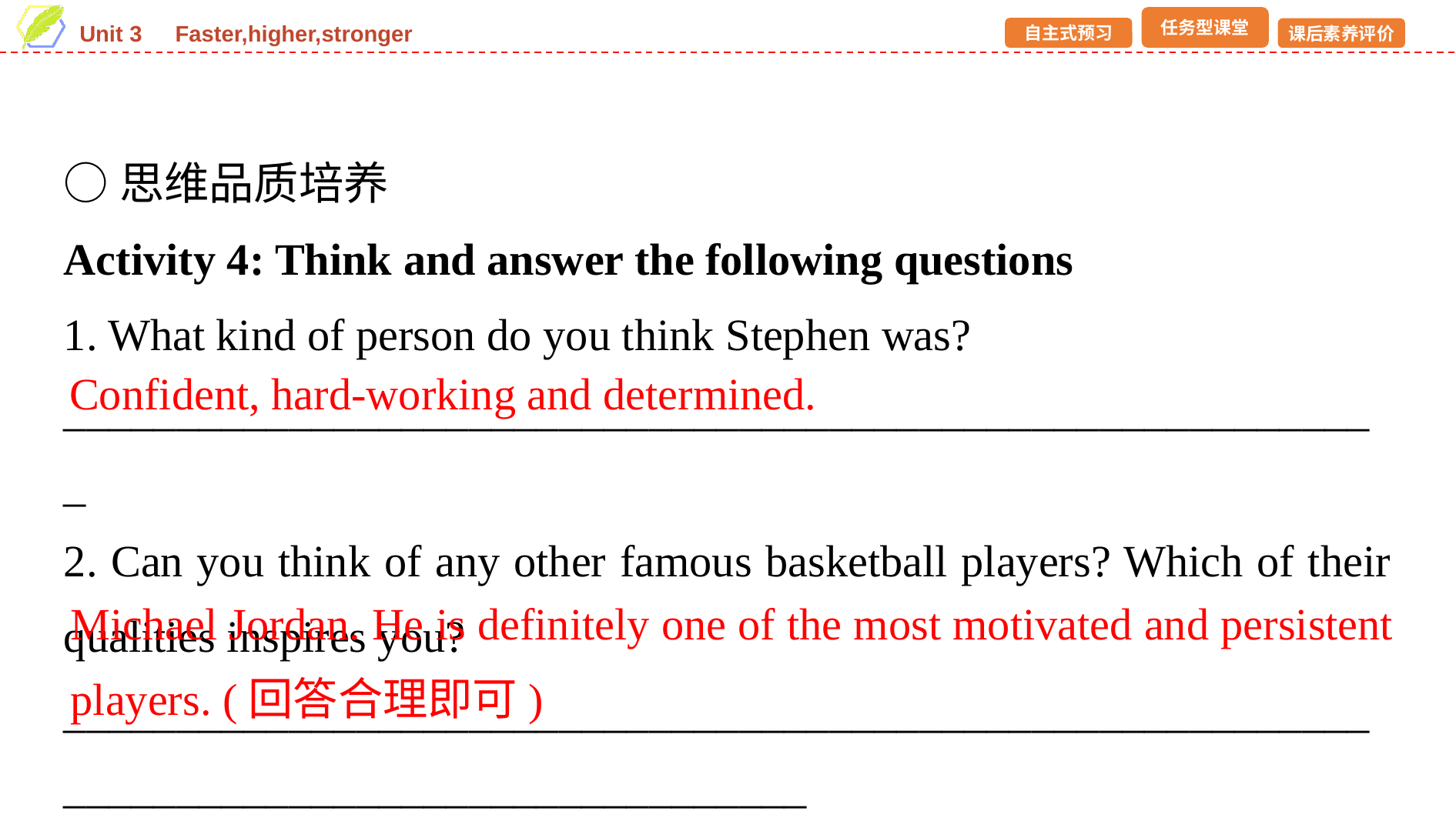

○思维品质培养
Activity 4: Think and answer the following questions
1. What kind of person do you think Stephen was?
___________________________________________________________
2. Can you think of any other famous basketball players? Which of their qualities inspires you?
___________________________________________________________________________________________
Confident, hard-working and determined.
Michael Jordan. He is definitely one of the most motivated and persistent players. (回答合理即可)